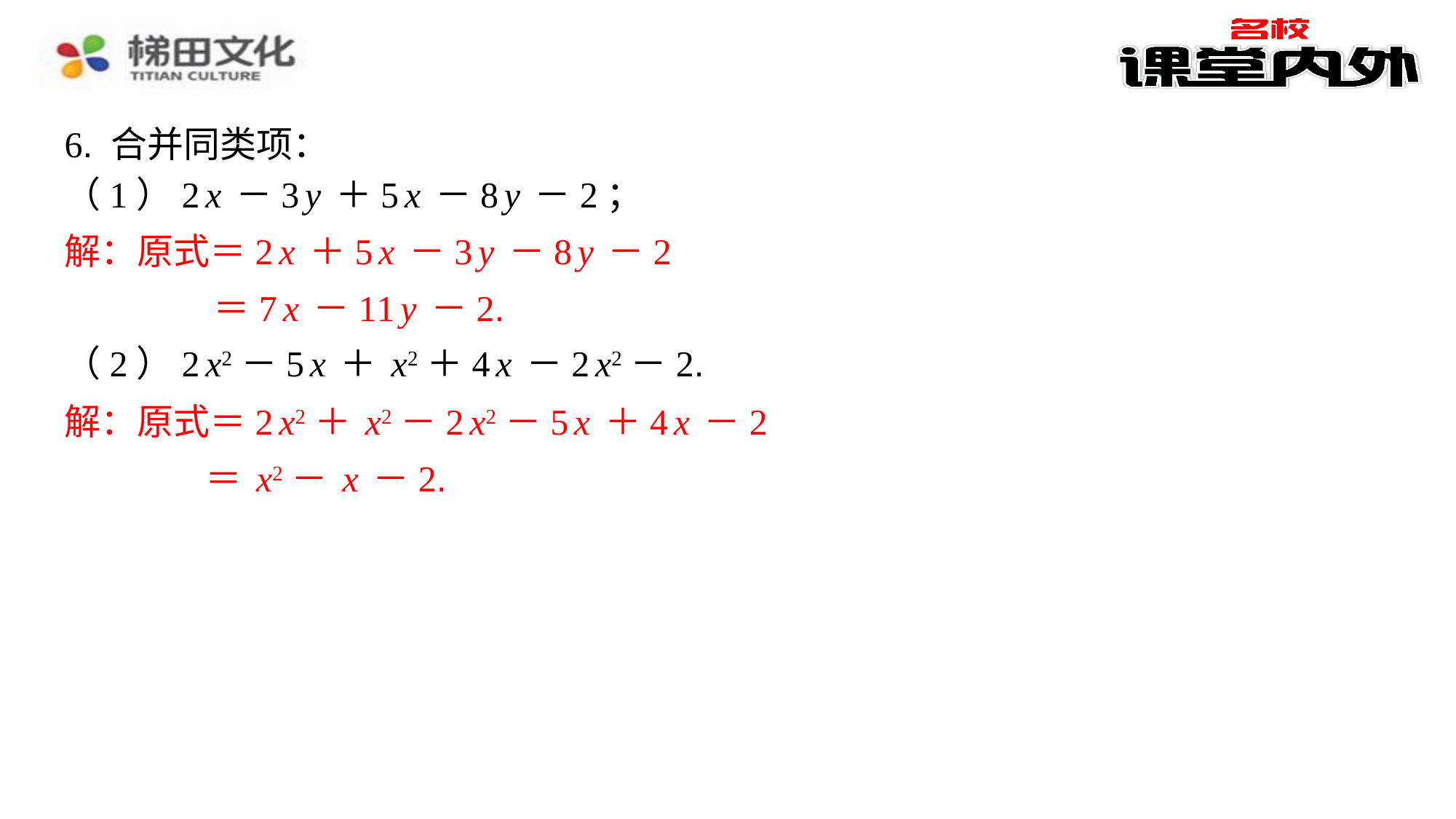

6. 合并同类项：
（1）2x－3y＋5x－8y－2；
解：原式＝2x＋5x－3y－8y－2
＝7x－11y－2.
（2）2x2－5x＋x2＋4x－2x2－2.
解：原式＝2x2＋x2－2x2－5x＋4x－2
＝x2－x－2.
解：原式＝2x＋5x－3y－8y－2
＝7x－11y－2.
解：原式＝2x2＋x2－2x2－5x＋4x－2
＝x2－x－2.